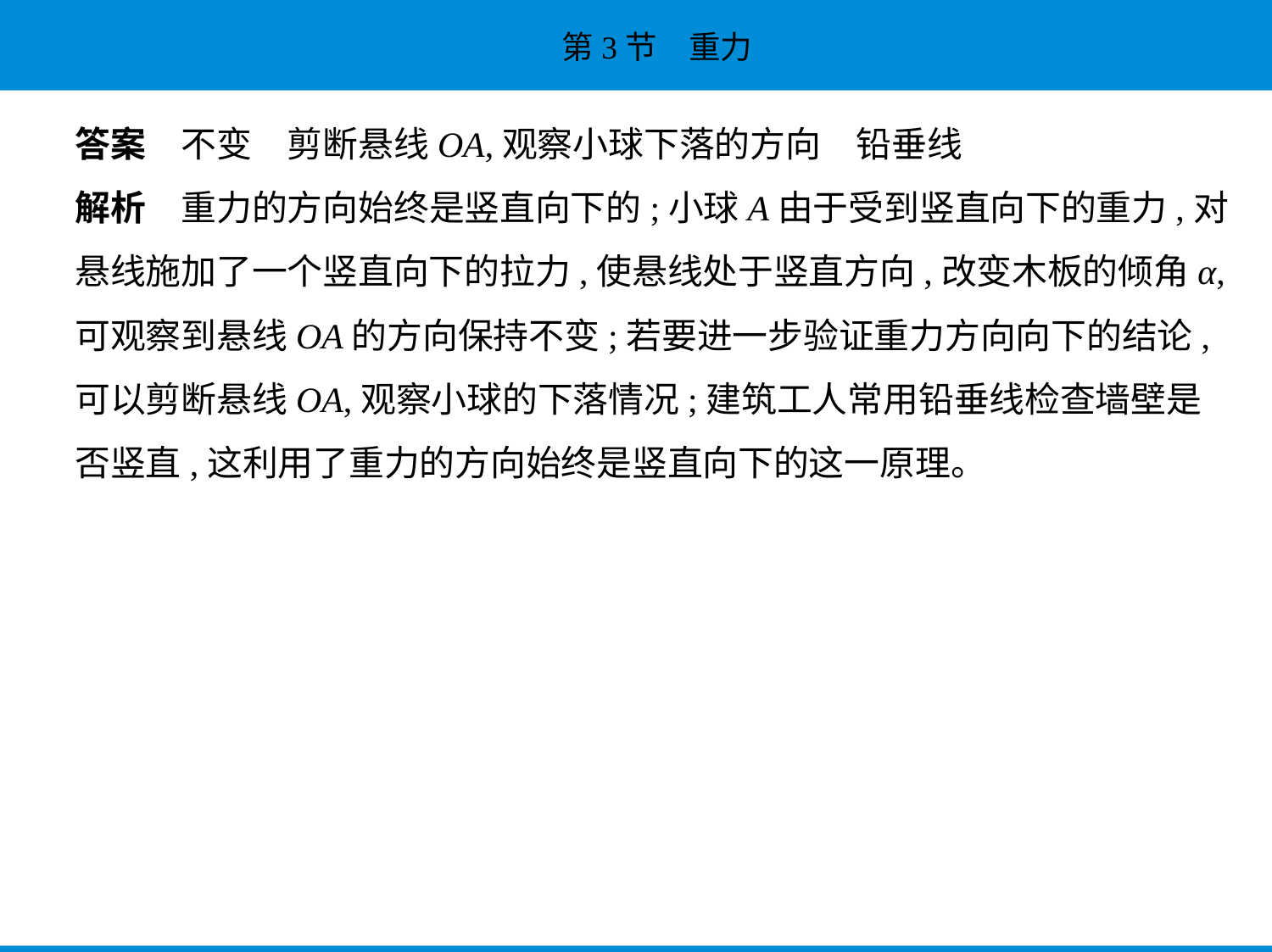

答案　不变　剪断悬线OA,观察小球下落的方向　铅垂线
解析　重力的方向始终是竖直向下的;小球A由于受到竖直向下的重力,对
悬线施加了一个竖直向下的拉力,使悬线处于竖直方向,改变木板的倾角α,
可观察到悬线OA的方向保持不变;若要进一步验证重力方向向下的结论,
可以剪断悬线OA,观察小球的下落情况;建筑工人常用铅垂线检查墙壁是
否竖直,这利用了重力的方向始终是竖直向下的这一原理。